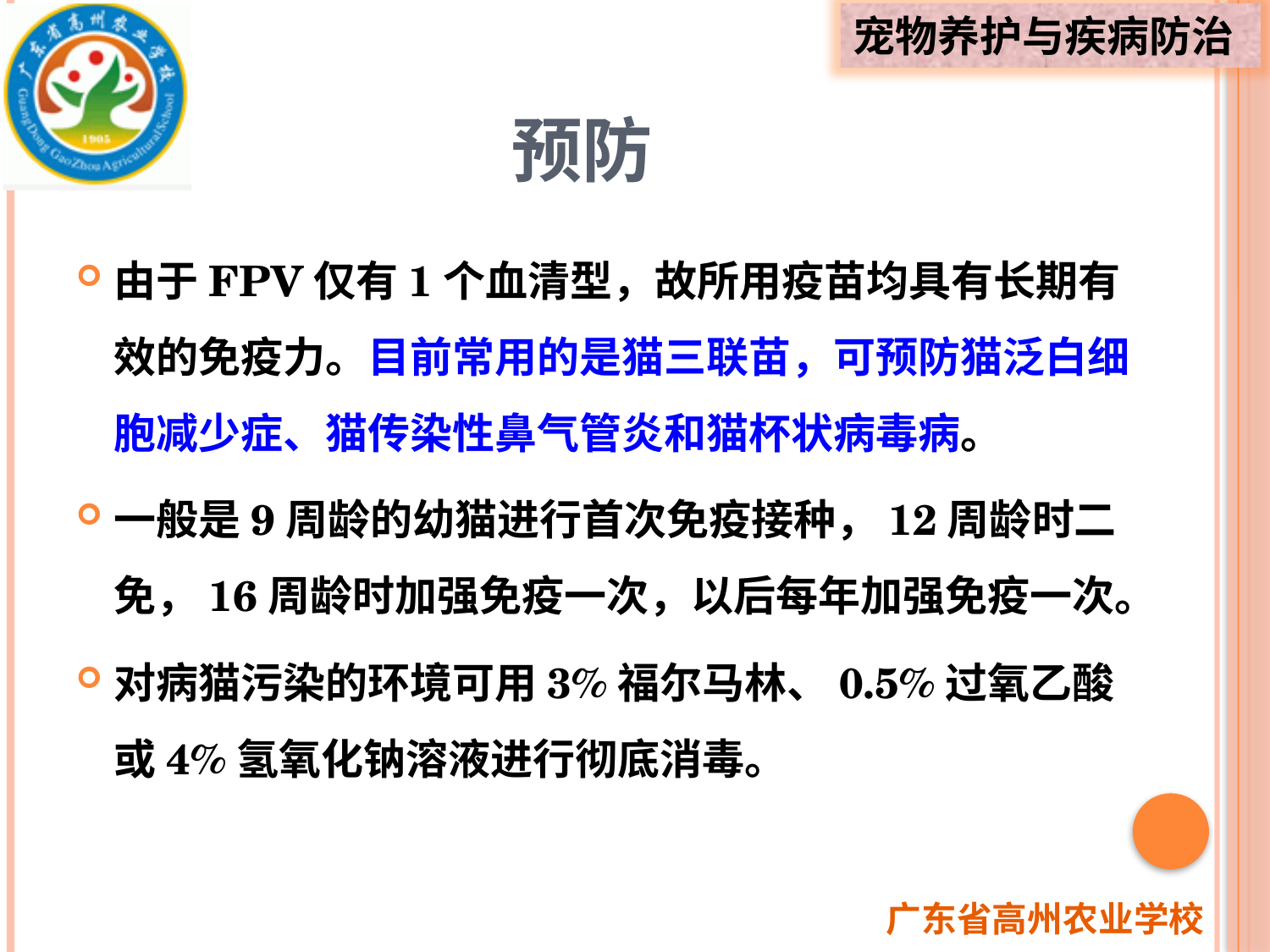

# 预防
由于FPV仅有1个血清型，故所用疫苗均具有长期有效的免疫力。目前常用的是猫三联苗，可预防猫泛白细胞减少症、猫传染性鼻气管炎和猫杯状病毒病。
一般是9周龄的幼猫进行首次免疫接种，12周龄时二免，16周龄时加强免疫一次，以后每年加强免疫一次。
对病猫污染的环境可用3%福尔马林、0.5%过氧乙酸或4%氢氧化钠溶液进行彻底消毒。